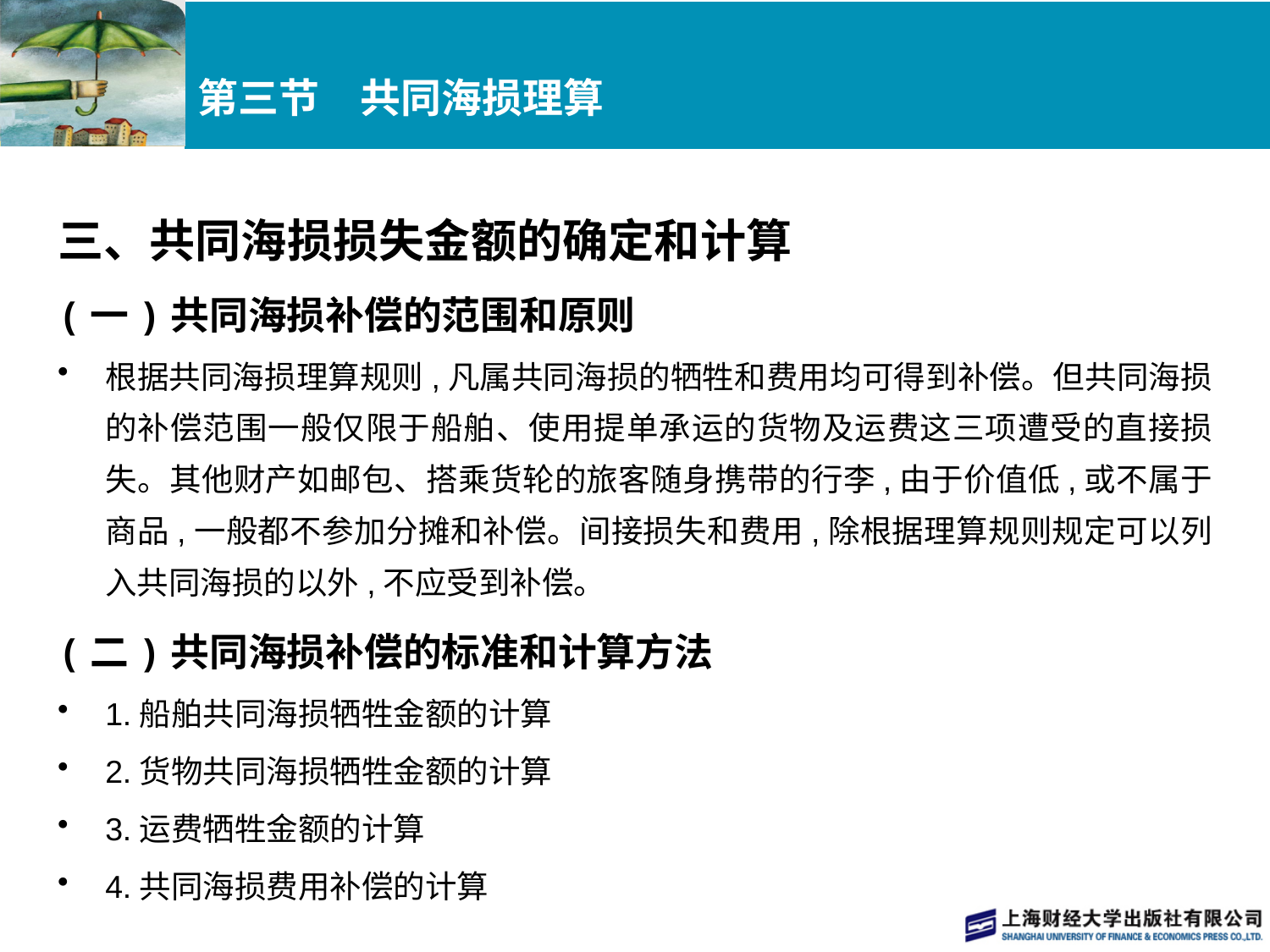

# 第三节　共同海损理算
三、共同海损损失金额的确定和计算
(一)共同海损补偿的范围和原则
根据共同海损理算规则,凡属共同海损的牺牲和费用均可得到补偿。但共同海损的补偿范围一般仅限于船舶、使用提单承运的货物及运费这三项遭受的直接损失。其他财产如邮包、搭乘货轮的旅客随身携带的行李,由于价值低,或不属于商品,一般都不参加分摊和补偿。间接损失和费用,除根据理算规则规定可以列入共同海损的以外,不应受到补偿。

(二)共同海损补偿的标准和计算方法
1.船舶共同海损牺牲金额的计算
2.货物共同海损牺牲金额的计算
3.运费牺牲金额的计算
4.共同海损费用补偿的计算